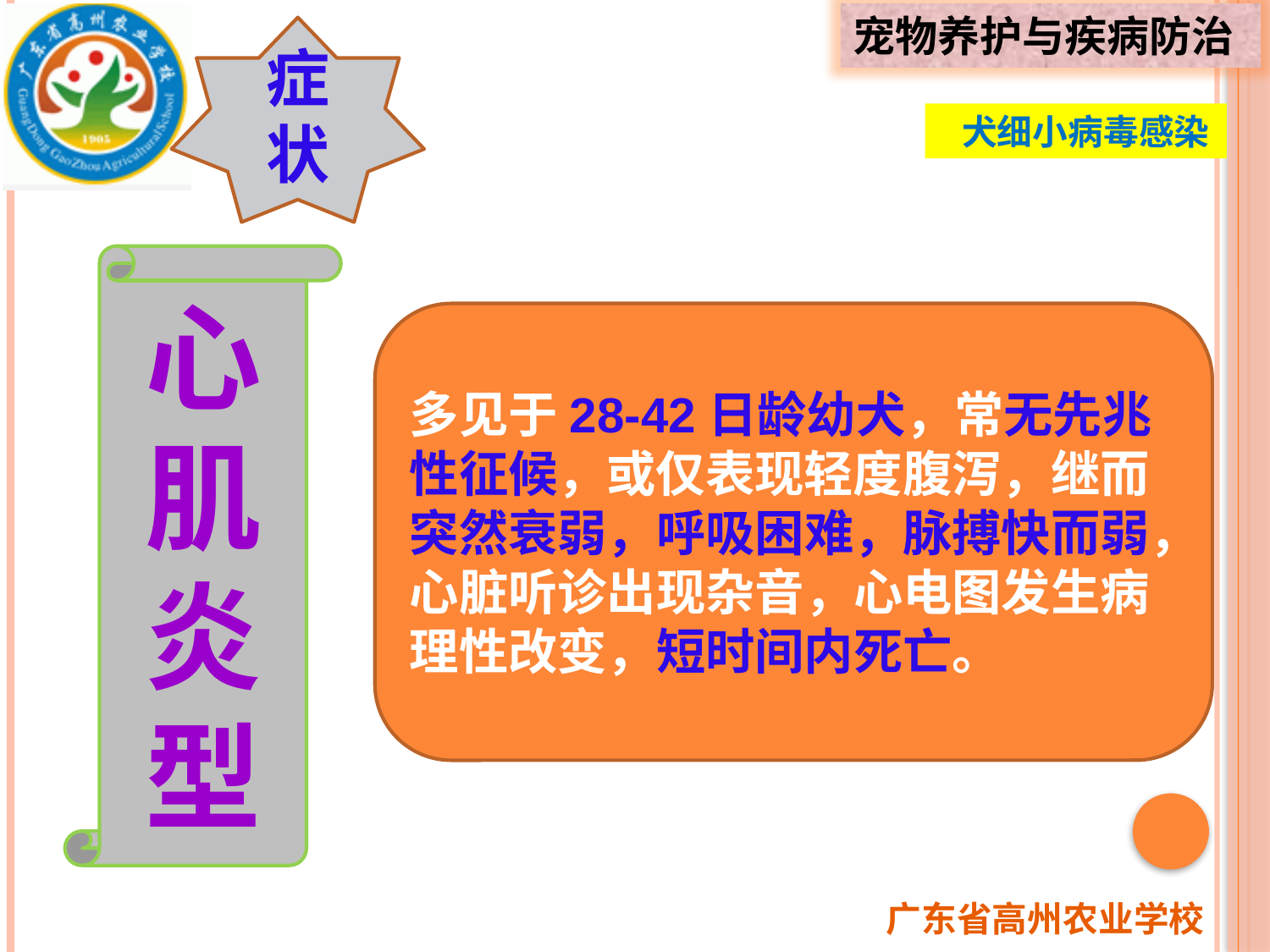

症
状
  犬细小病毒感染
心肌炎型
多见于28-42日龄幼犬，常无先兆性征候，或仅表现轻度腹泻，继而突然衰弱，呼吸困难，脉搏快而弱，心脏听诊出现杂音，心电图发生病理性改变，短时间内死亡。